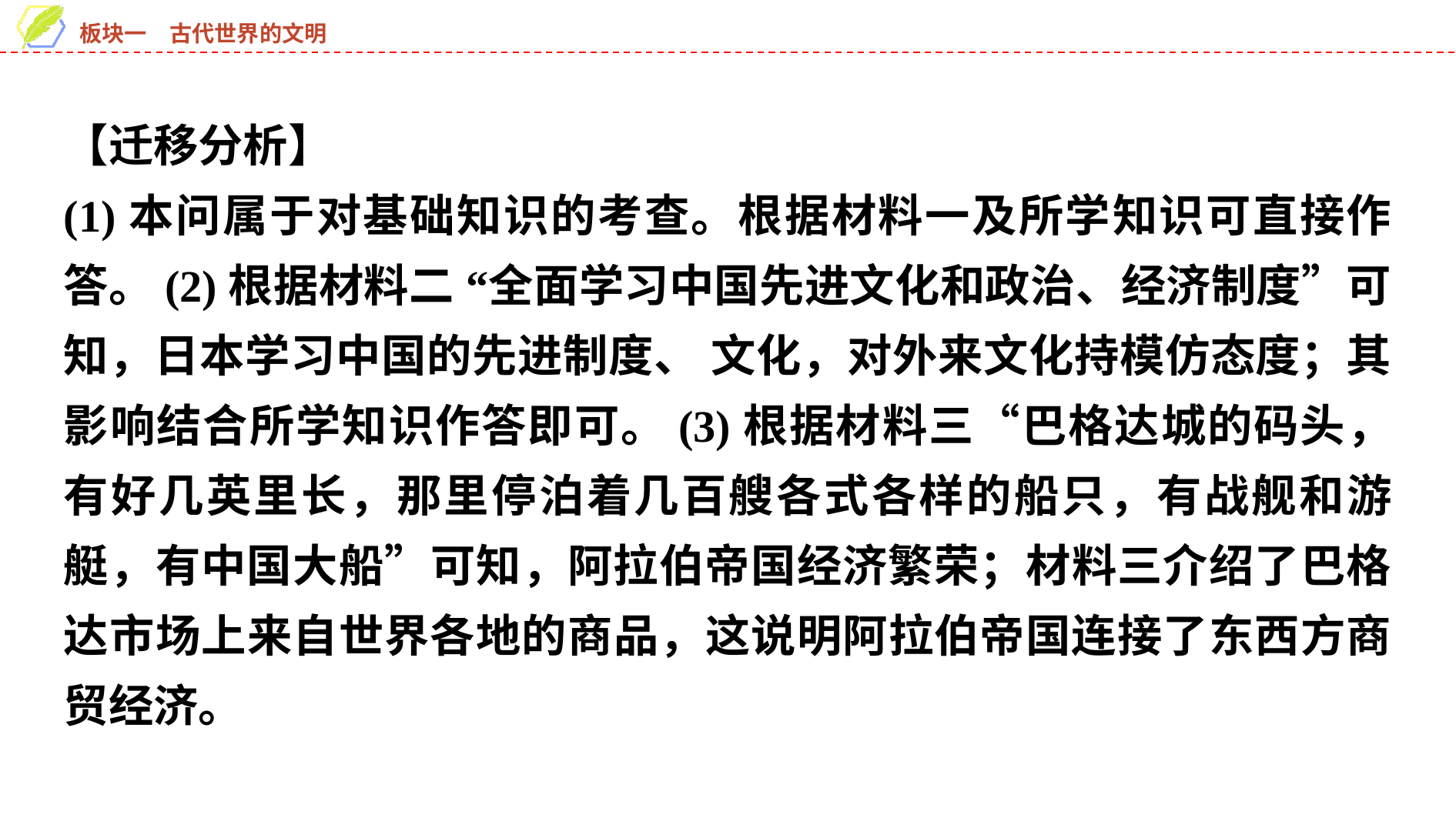

【迁移分析】
(1)本问属于对基础知识的考查。根据材料一及所学知识可直接作答。(2)根据材料二 “全面学习中国先进文化和政治、经济制度”可知，日本学习中国的先进制度、 文化，对外来文化持模仿态度；其影响结合所学知识作答即可。(3)根据材料三“巴格达城的码头，有好几英里长，那里停泊着几百艘各式各样的船只，有战舰和游艇，有中国大船”可知，阿拉伯帝国经济繁荣；材料三介绍了巴格达市场上来自世界各地的商品，这说明阿拉伯帝国连接了东西方商贸经济。